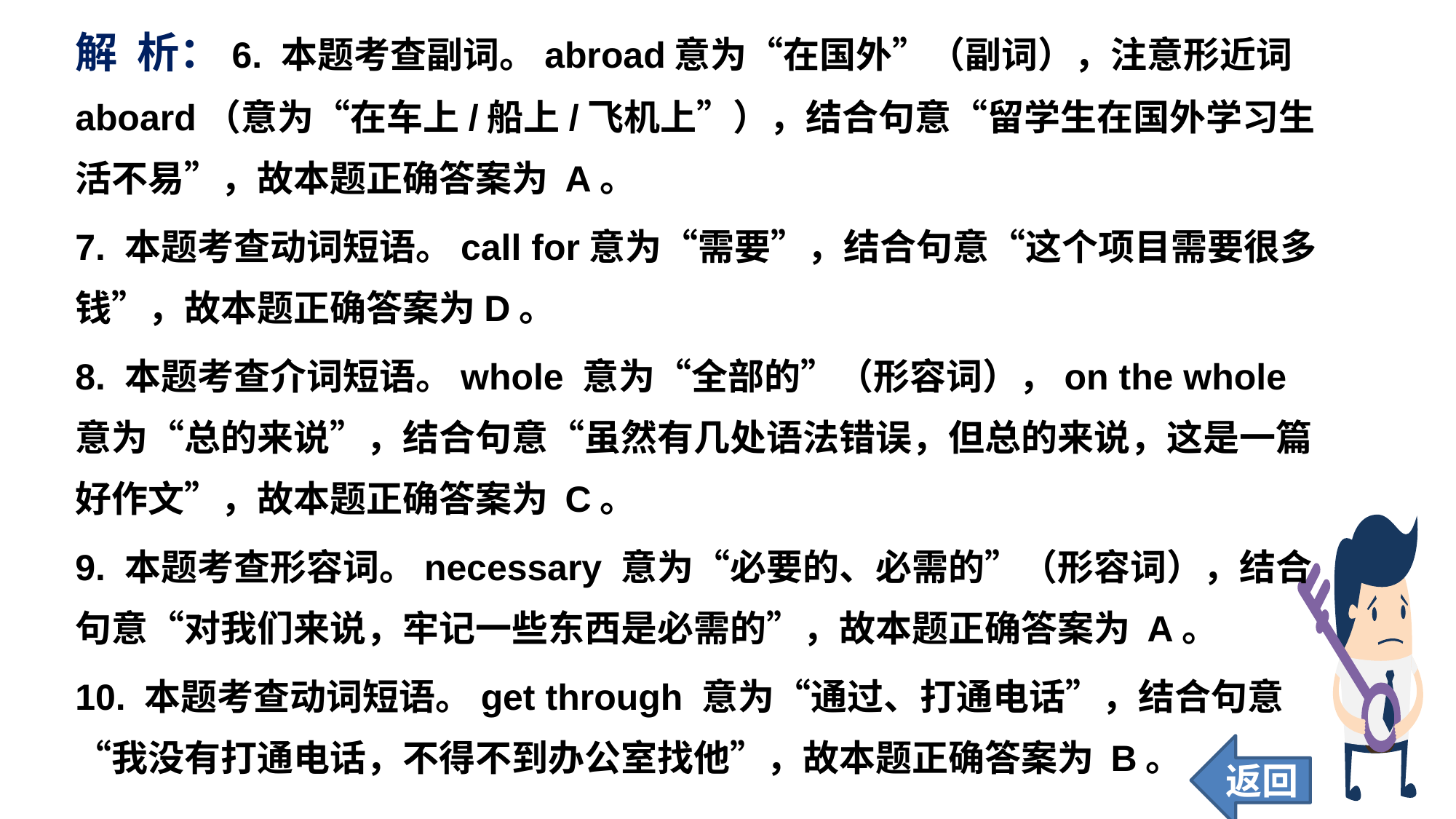

解  析：6. 本题考查副词。abroad意为“在国外”（副词），注意形近词aboard（意为“在车上/船上/飞机上”），结合句意“留学生在国外学习生活不易”，故本题正确答案为 A。
7. 本题考查动词短语。call for意为“需要”，结合句意“这个项目需要很多钱”，故本题正确答案为D。
8. 本题考查介词短语。whole 意为“全部的”（形容词），on the whole 意为“总的来说”，结合句意“虽然有几处语法错误，但总的来说，这是一篇好作文”，故本题正确答案为 C。
9. 本题考查形容词。necessary 意为“必要的、必需的”（形容词），结合句意“对我们来说，牢记一些东西是必需的”，故本题正确答案为 A。
10. 本题考查动词短语。get through 意为“通过、打通电话”，结合句意“我没有打通电话，不得不到办公室找他”，故本题正确答案为 B。

返回
22